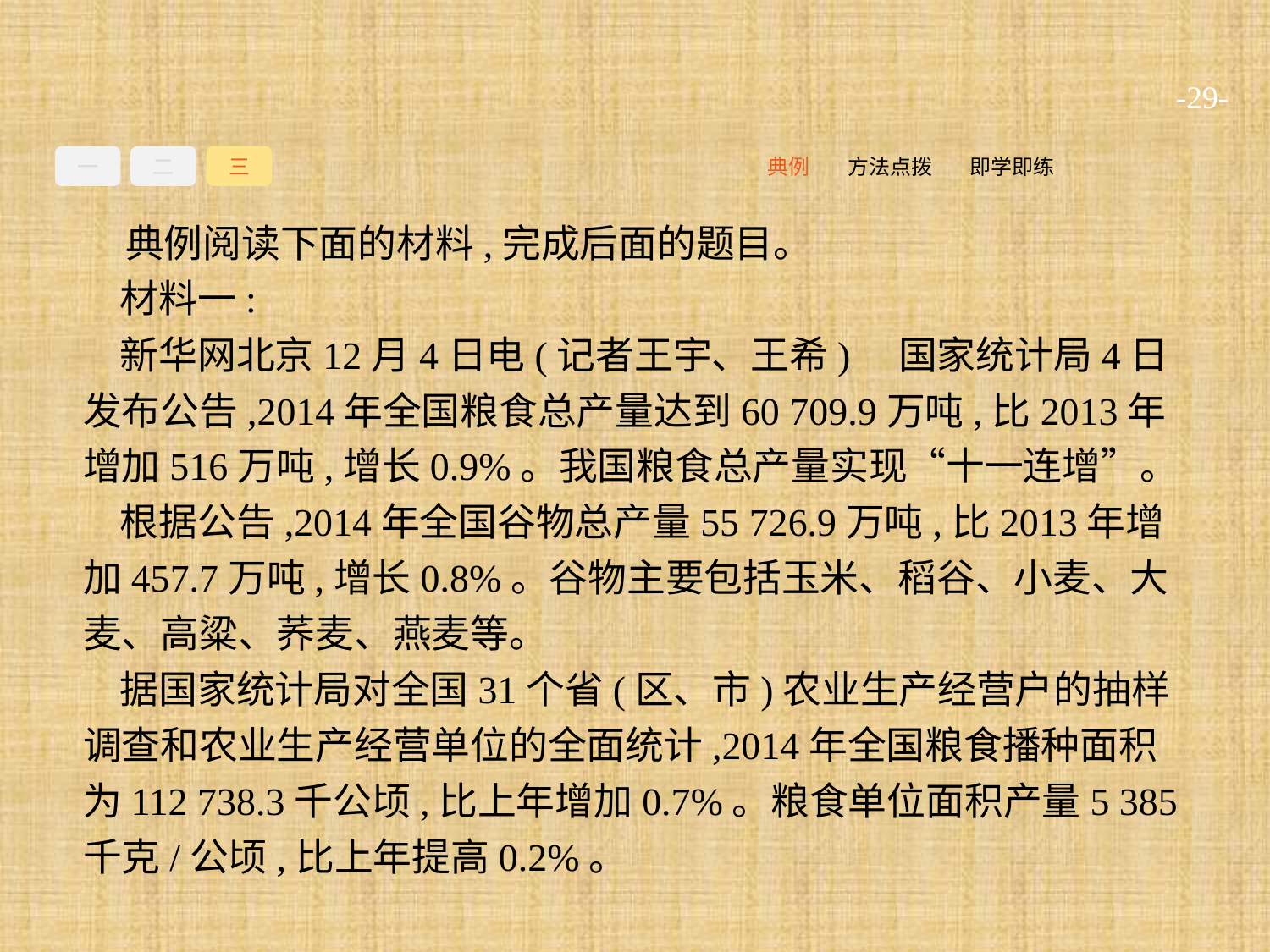

-29-
一
二
三
即学即练
方法点拨
典例
典例阅读下面的材料,完成后面的题目。
材料一:
新华网北京12月4日电(记者王宇、王希)　国家统计局4日发布公告,2014年全国粮食总产量达到60 709.9万吨,比2013年增加516万吨,增长0.9%。我国粮食总产量实现“十一连增”。
根据公告,2014年全国谷物总产量55 726.9万吨,比2013年增加457.7万吨,增长0.8%。谷物主要包括玉米、稻谷、小麦、大麦、高粱、荞麦、燕麦等。
据国家统计局对全国31个省(区、市)农业生产经营户的抽样调查和农业生产经营单位的全面统计,2014年全国粮食播种面积为112 738.3千公顷,比上年增加0.7%。粮食单位面积产量5 385千克/公顷,比上年提高0.2%。